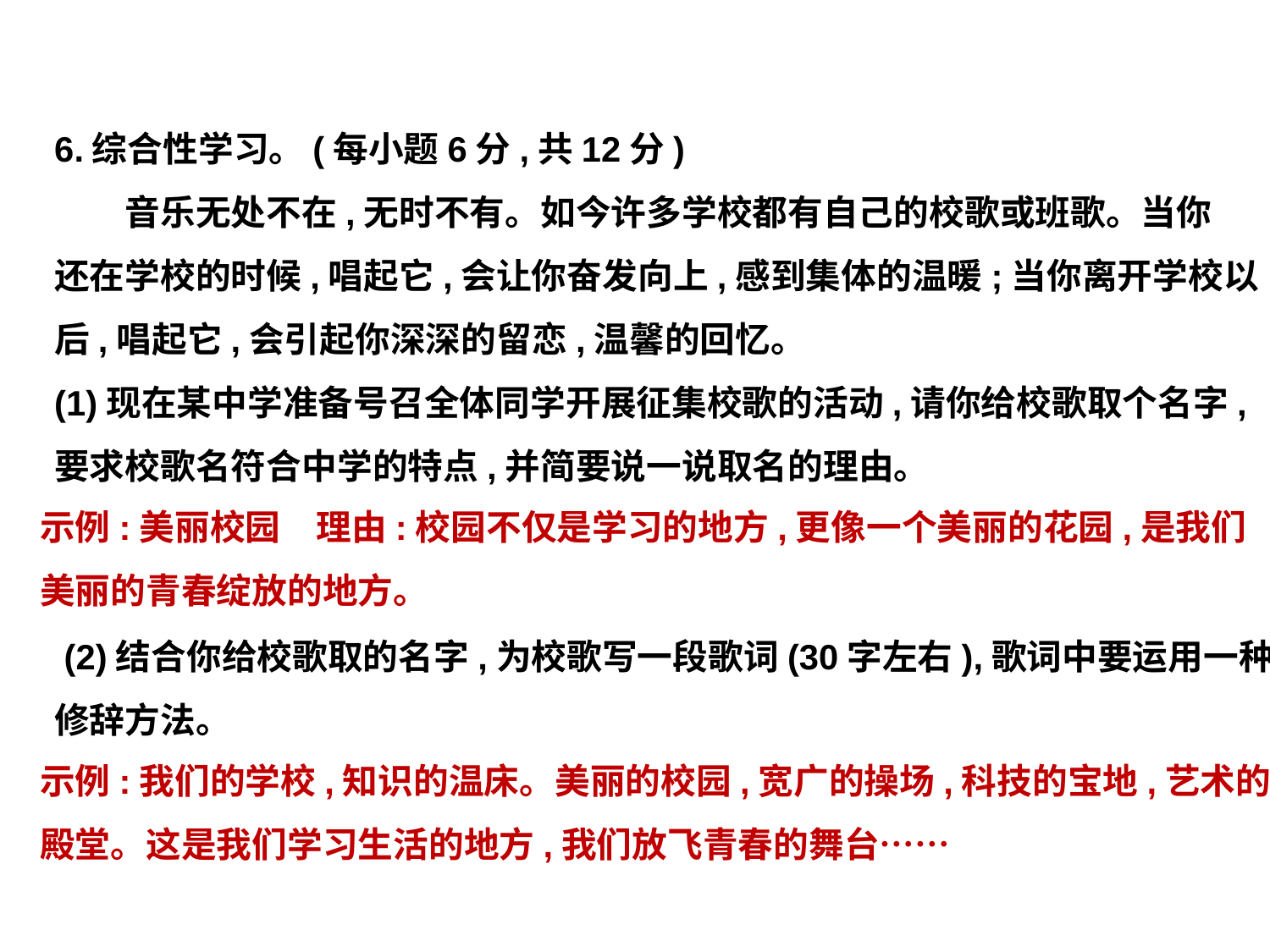

6.综合性学习。(每小题6分,共12分)
　　音乐无处不在,无时不有。如今许多学校都有自己的校歌或班歌。当你
还在学校的时候,唱起它,会让你奋发向上,感到集体的温暖;当你离开学校以
后,唱起它,会引起你深深的留恋,温馨的回忆。
(1)现在某中学准备号召全体同学开展征集校歌的活动,请你给校歌取个名字,
要求校歌名符合中学的特点,并简要说一说取名的理由。

 (2)结合你给校歌取的名字,为校歌写一段歌词(30字左右),歌词中要运用一种
修辞方法。
示例:美丽校园　理由:校园不仅是学习的地方,更像一个美丽的花园,是我们
美丽的青春绽放的地方。

示例:我们的学校,知识的温床。美丽的校园,宽广的操场,科技的宝地,艺术的
殿堂。这是我们学习生活的地方,我们放飞青春的舞台……